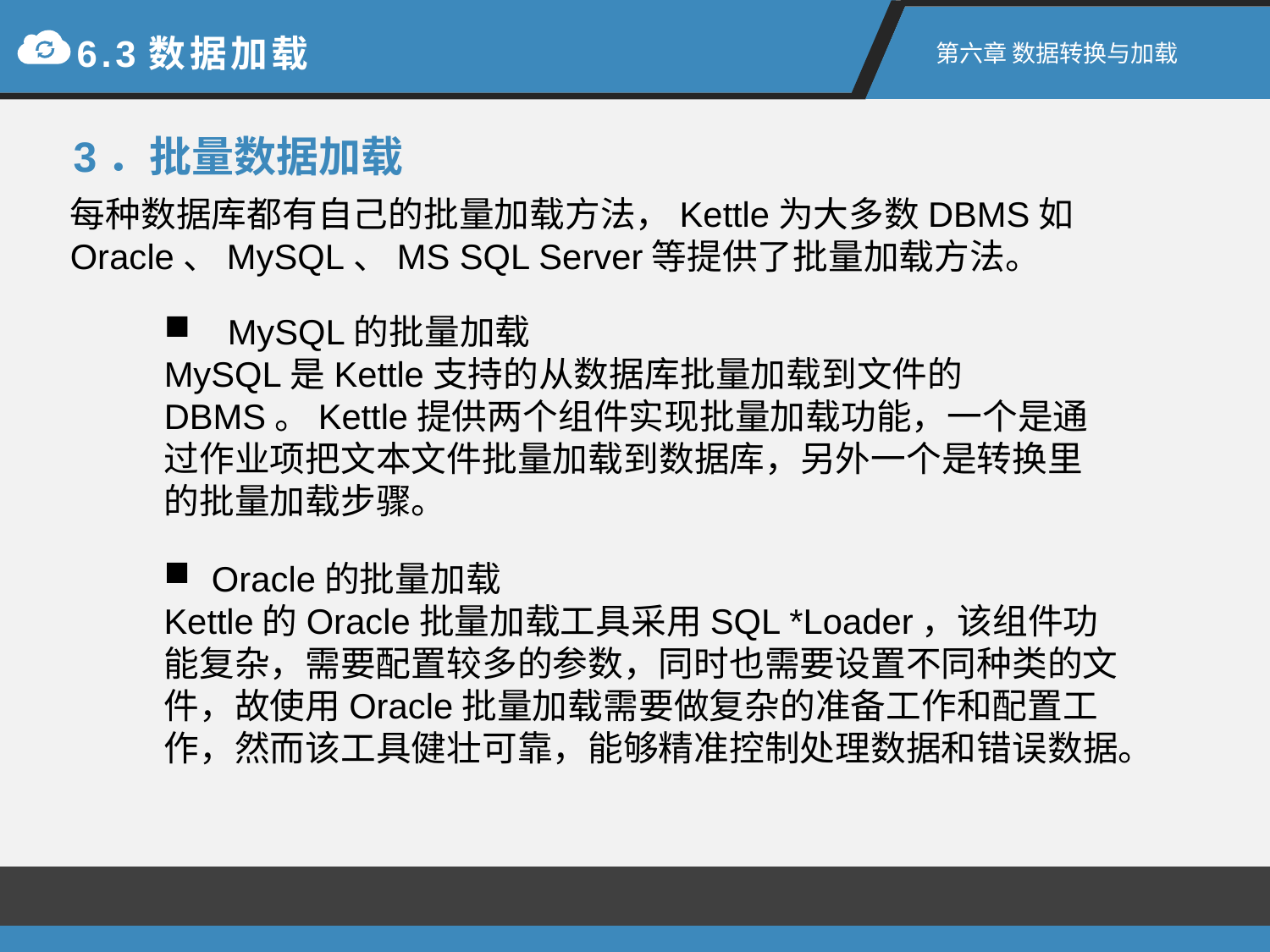

6.3数据加载

第六章 数据转换与加载
3．批量数据加载
每种数据库都有自己的批量加载方法，Kettle为大多数DBMS如Oracle、MySQL、MS SQL Server等提供了批量加载方法。
MySQL的批量加载
MySQL是Kettle支持的从数据库批量加载到文件的DBMS。Kettle提供两个组件实现批量加载功能，一个是通过作业项把文本文件批量加载到数据库，另外一个是转换里的批量加载步骤。
Oracle的批量加载
Kettle的Oracle批量加载工具采用SQL *Loader，该组件功能复杂，需要配置较多的参数，同时也需要设置不同种类的文件，故使用Oracle批量加载需要做复杂的准备工作和配置工作，然而该工具健壮可靠，能够精准控制处理数据和错误数据。